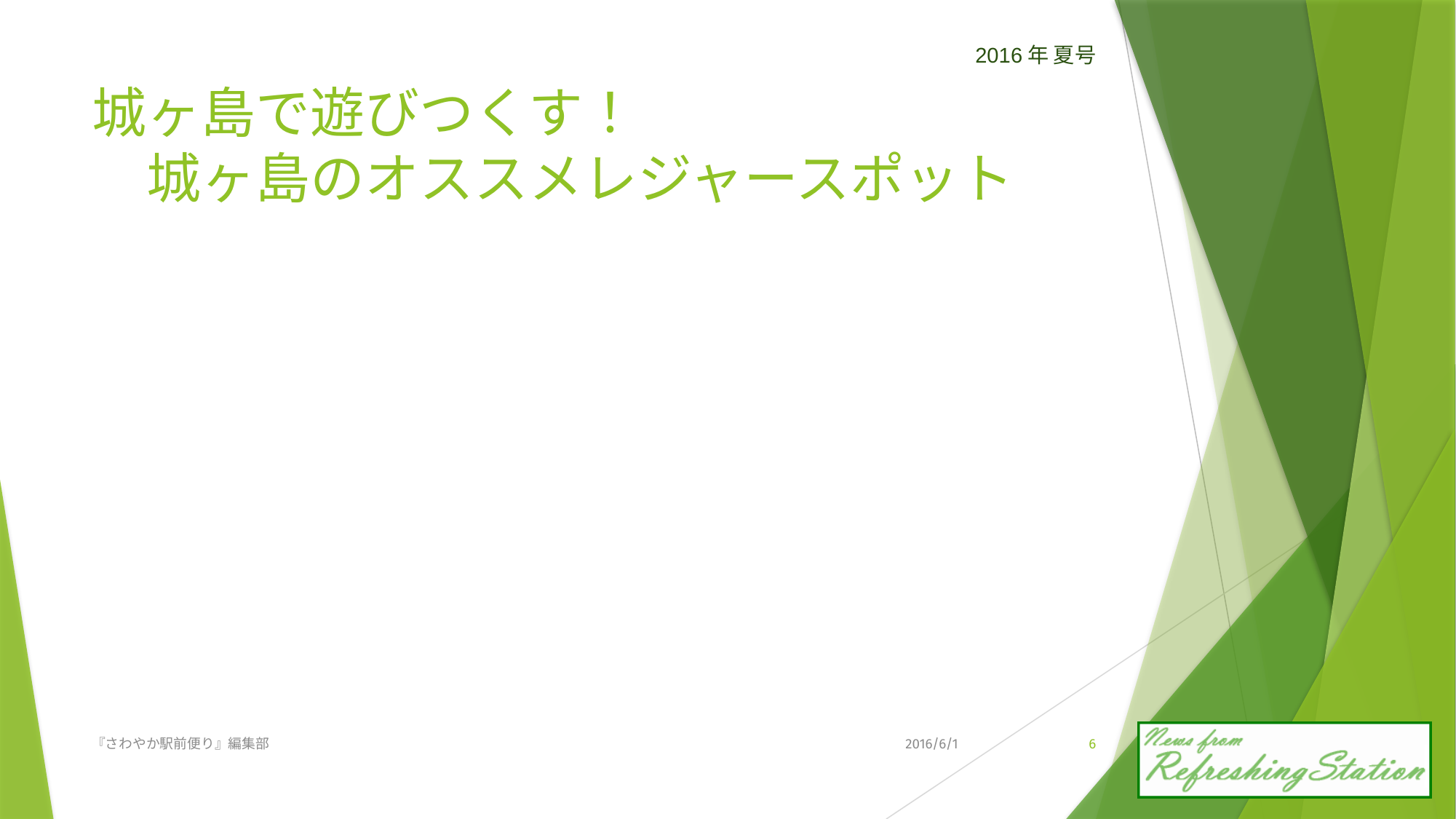

# 城ヶ島で遊びつくす！ 　城ヶ島のオススメレジャースポット

『さわやか駅前便り』編集部
2016/6/1
6